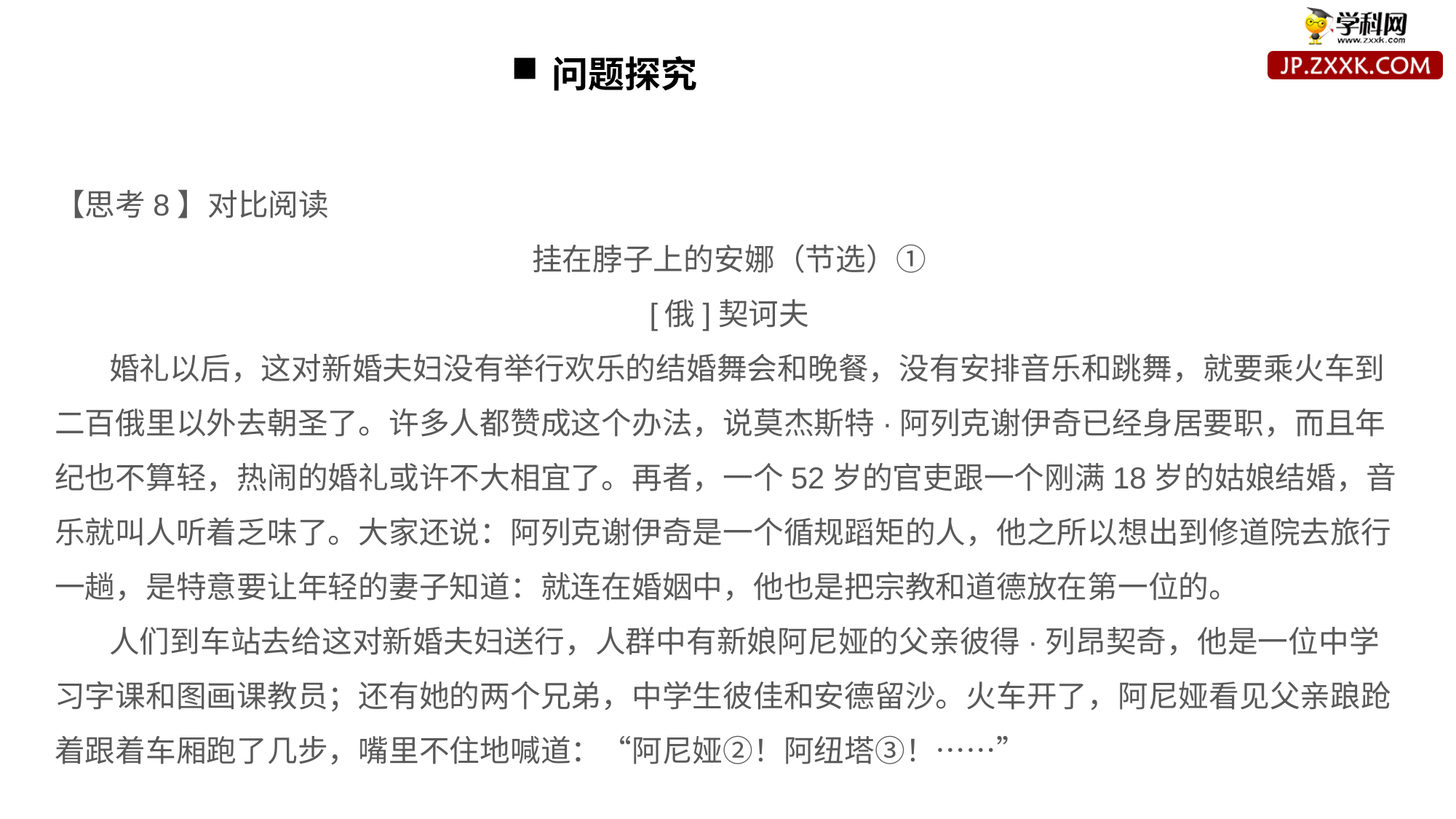

问题探究

【思考8】对比阅读
挂在脖子上的安娜（节选）①
[俄]契诃夫
婚礼以后，这对新婚夫妇没有举行欢乐的结婚舞会和晚餐，没有安排音乐和跳舞，就要乘火车到二百俄里以外去朝圣了。许多人都赞成这个办法，说莫杰斯特·阿列克谢伊奇已经身居要职，而且年纪也不算轻，热闹的婚礼或许不大相宜了。再者，一个52岁的官吏跟一个刚满18岁的姑娘结婚，音乐就叫人听着乏味了。大家还说：阿列克谢伊奇是一个循规蹈矩的人，他之所以想出到修道院去旅行一趟，是特意要让年轻的妻子知道：就连在婚姻中，他也是把宗教和道德放在第一位的。
人们到车站去给这对新婚夫妇送行，人群中有新娘阿尼娅的父亲彼得·列昂契奇，他是一位中学习字课和图画课教员；还有她的两个兄弟，中学生彼佳和安德留沙。火车开了，阿尼娅看见父亲踉跄着跟着车厢跑了几步，嘴里不住地喊道：“阿尼娅②！阿纽塔③！……”